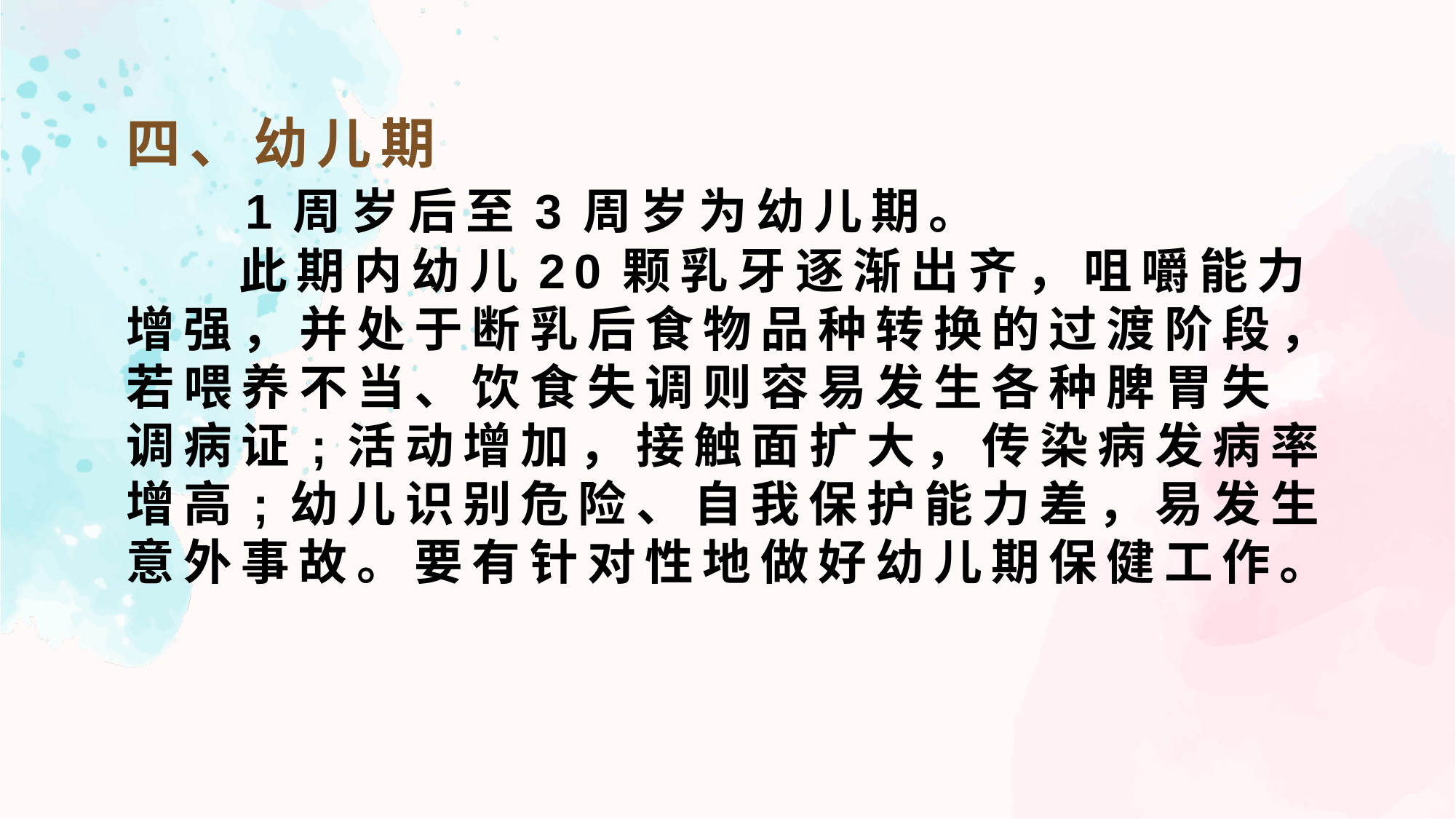

四、幼儿期
     1周岁后至3周岁为幼儿期。
     此期内幼儿20颗乳牙逐渐出齐，咀嚼能力增强，并处于断乳后食物品种转换的过渡阶段，若喂养不当、饮食失调则容易发生各种脾胃失调病证;活动增加，接触面扩大，传染病发病率增高;幼儿识别危险、自我保护能力差，易发生意外事故。要有针对性地做好幼儿期保健工作。